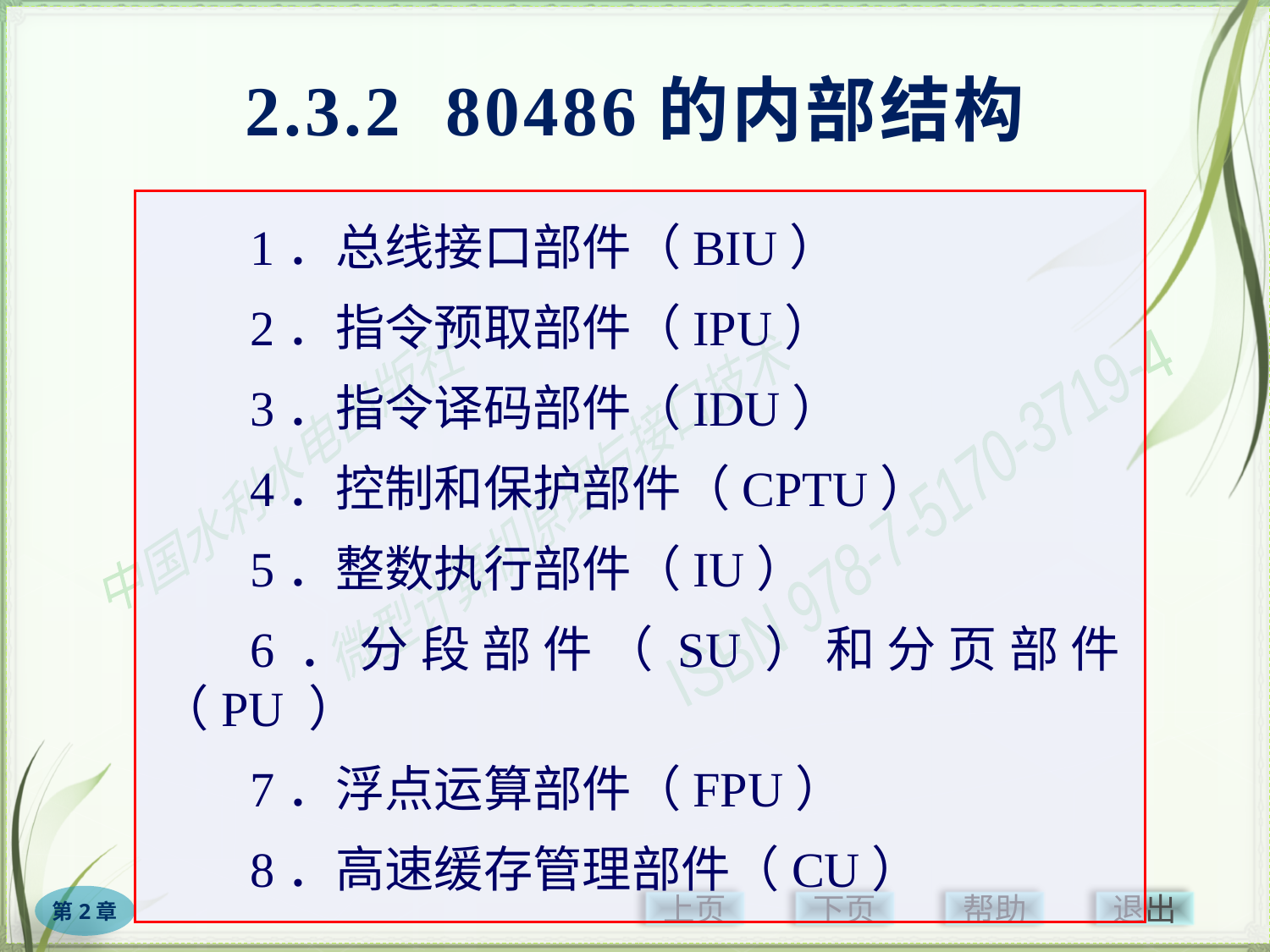

# 2.3.2  80486的内部结构
1．总线接口部件（BIU）
2．指令预取部件（IPU）
3．指令译码部件（IDU）
4．控制和保护部件（CPTU）
5．整数执行部件（IU）
6．分段部件（SU）和分页部件（PU ）
7．浮点运算部件（FPU）
8．高速缓存管理部件（CU）